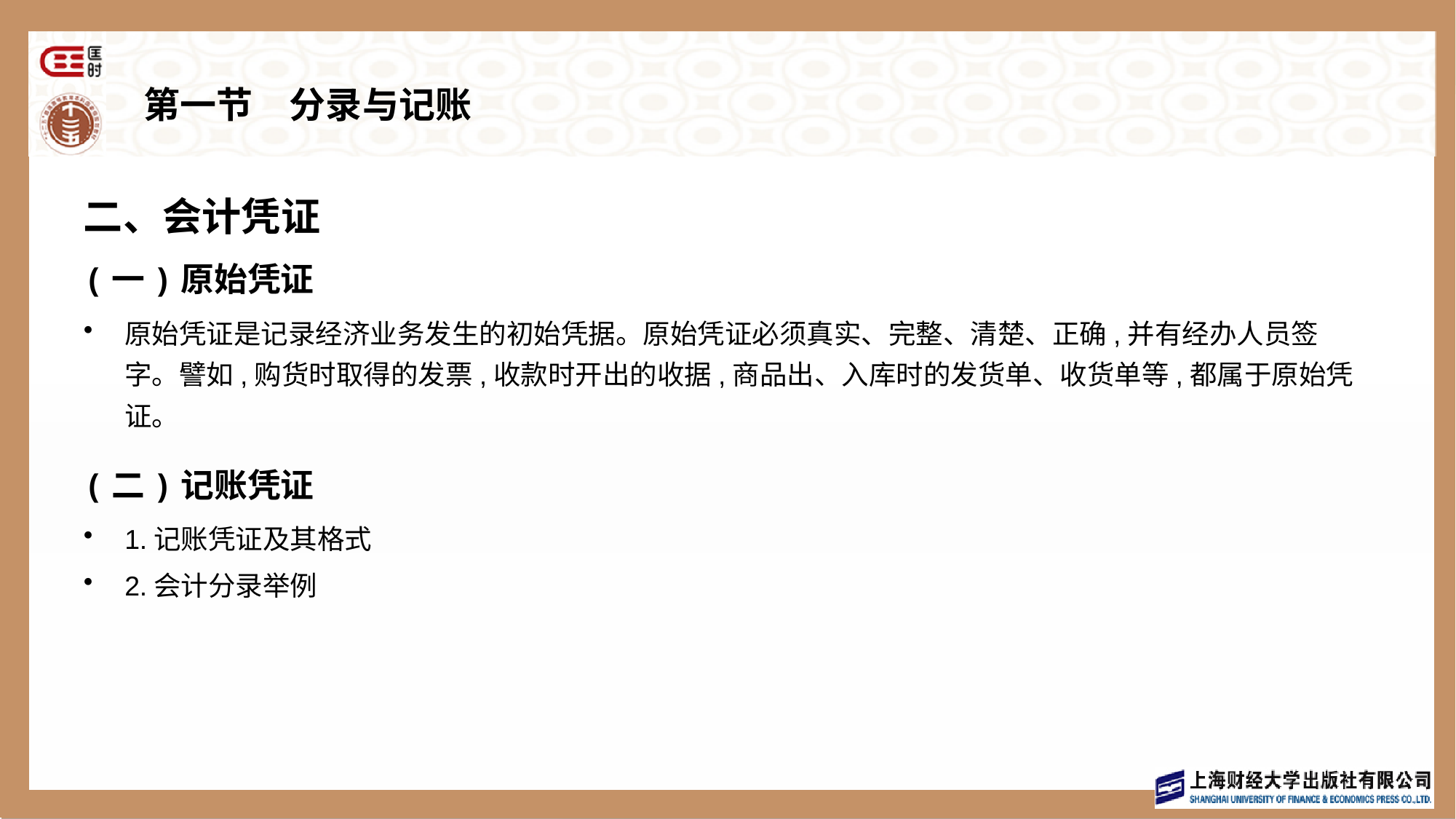

# 第一节　分录与记账
二、会计凭证
(一)原始凭证
原始凭证是记录经济业务发生的初始凭据。原始凭证必须真实、完整、清楚、正确,并有经办人员签字。譬如,购货时取得的发票,收款时开出的收据,商品出、入库时的发货单、收货单等,都属于原始凭证。
(二)记账凭证
1.记账凭证及其格式
2.会计分录举例